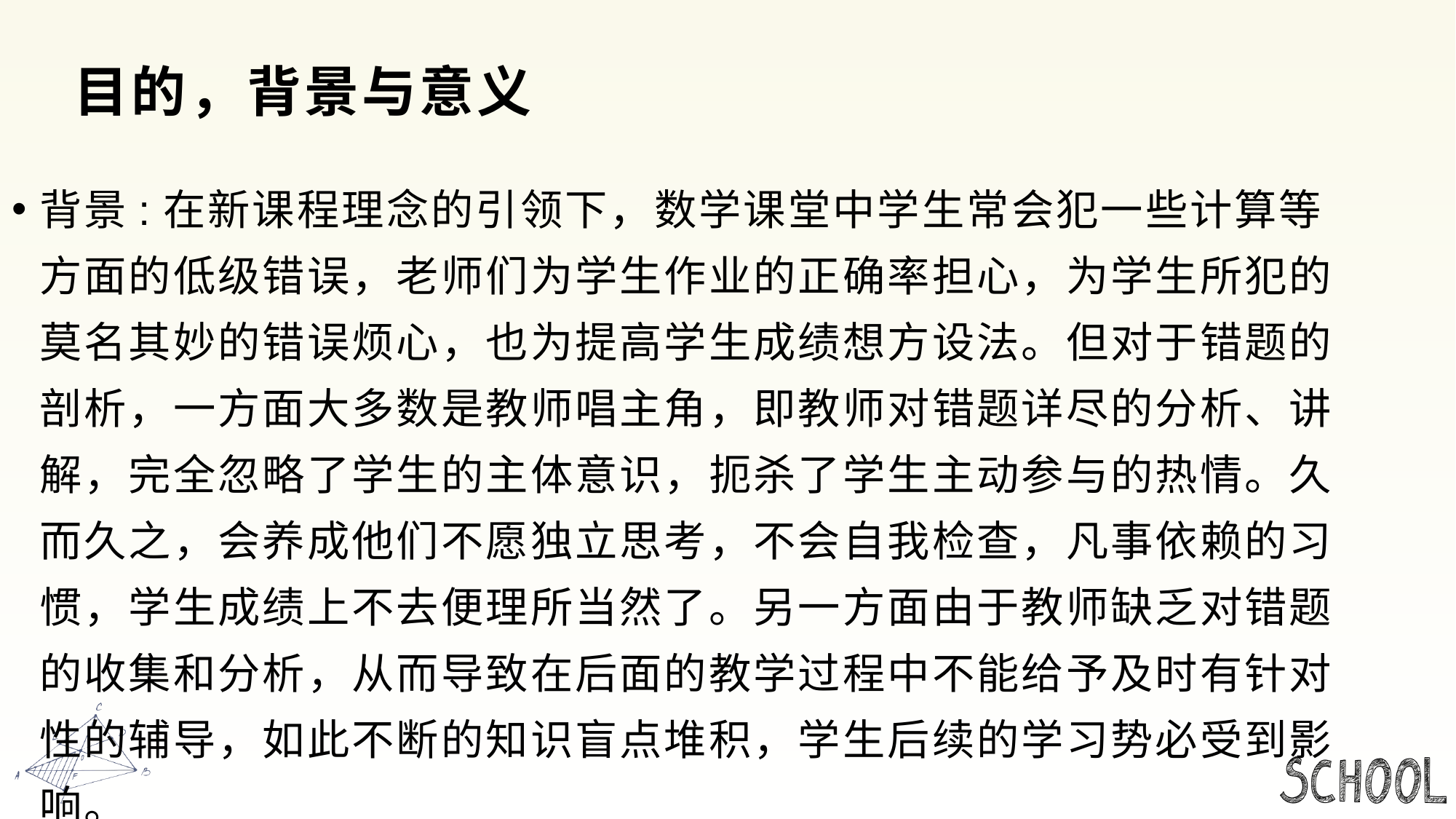

# 目的，背景与意义
背景:在新课程理念的引领下，数学课堂中学生常会犯一些计算等方面的低级错误，老师们为学生作业的正确率担心，为学生所犯的莫名其妙的错误烦心，也为提高学生成绩想方设法。但对于错题的剖析，一方面大多数是教师唱主角，即教师对错题详尽的分析、讲解，完全忽略了学生的主体意识，扼杀了学生主动参与的热情。久而久之，会养成他们不愿独立思考，不会自我检查，凡事依赖的习惯，学生成绩上不去便理所当然了。另一方面由于教师缺乏对错题的收集和分析，从而导致在后面的教学过程中不能给予及时有针对性的辅导，如此不断的知识盲点堆积，学生后续的学习势必受到影响。